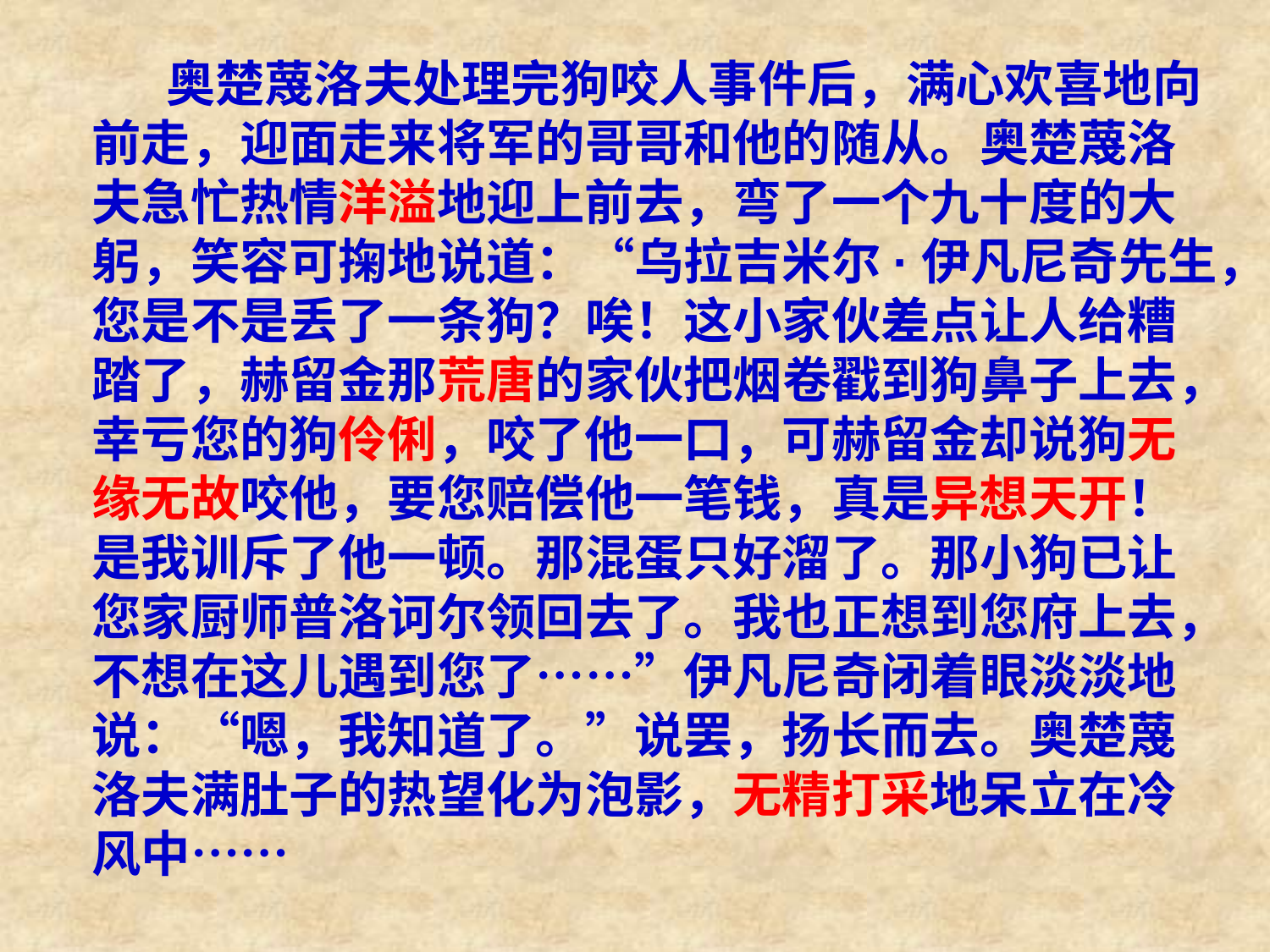

奥楚蔑洛夫处理完狗咬人事件后，满心欢喜地向前走，迎面走来将军的哥哥和他的随从。奥楚蔑洛夫急忙热情洋溢地迎上前去，弯了一个九十度的大躬，笑容可掬地说道：“乌拉吉米尔·伊凡尼奇先生，您是不是丢了一条狗？唉！这小家伙差点让人给糟踏了，赫留金那荒唐的家伙把烟卷戳到狗鼻子上去，幸亏您的狗伶俐，咬了他一口，可赫留金却说狗无缘无故咬他，要您赔偿他一笔钱，真是异想天开！是我训斥了他一顿。那混蛋只好溜了。那小狗已让您家厨师普洛诃尔领回去了。我也正想到您府上去，不想在这儿遇到您了……”伊凡尼奇闭着眼淡淡地说：“嗯，我知道了。”说罢，扬长而去。奥楚蔑洛夫满肚子的热望化为泡影，无精打采地呆立在冷风中……